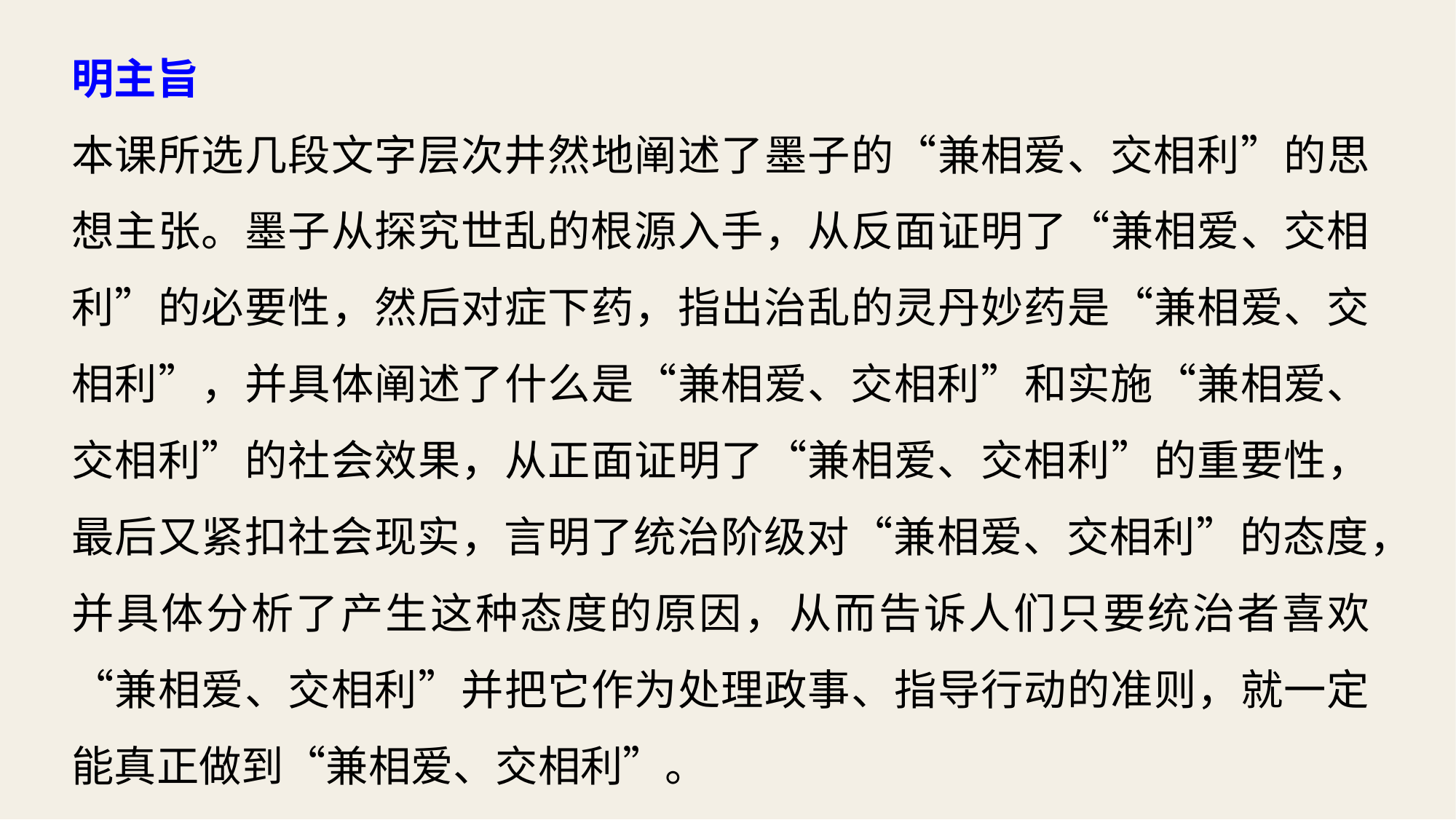

明主旨
本课所选几段文字层次井然地阐述了墨子的“兼相爱、交相利”的思想主张。墨子从探究世乱的根源入手，从反面证明了“兼相爱、交相利”的必要性，然后对症下药，指出治乱的灵丹妙药是“兼相爱、交相利”，并具体阐述了什么是“兼相爱、交相利”和实施“兼相爱、交相利”的社会效果，从正面证明了“兼相爱、交相利”的重要性，最后又紧扣社会现实，言明了统治阶级对“兼相爱、交相利”的态度，并具体分析了产生这种态度的原因，从而告诉人们只要统治者喜欢“兼相爱、交相利”并把它作为处理政事、指导行动的准则，就一定能真正做到“兼相爱、交相利”。